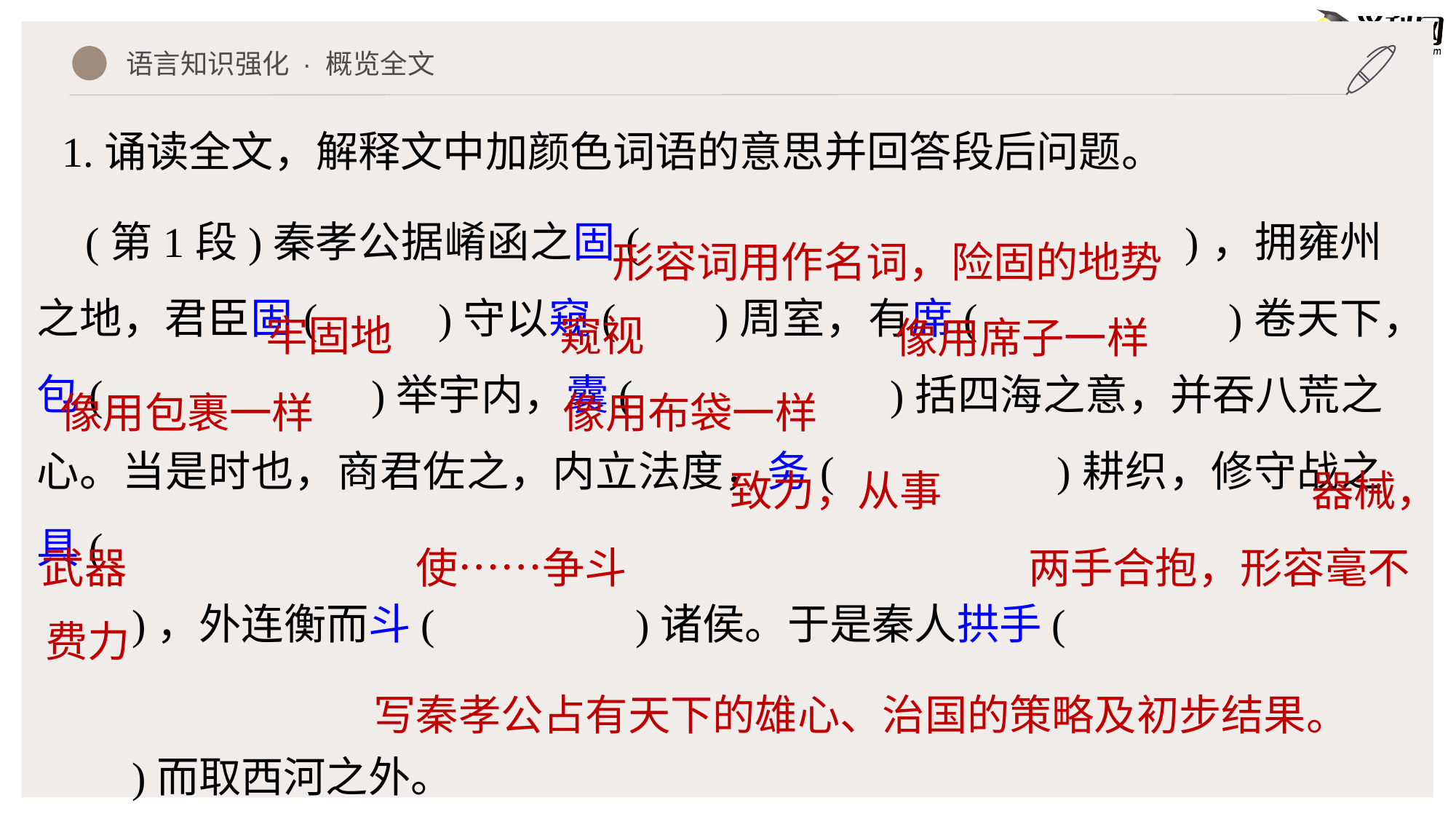

1.诵读全文，解释文中加颜色词语的意思并回答段后问题。
语言知识强化 · 概览全文

    (第1段)秦孝公据崤函之固(                                                  )，拥雍州之地，君臣固(           )守以窥(         )周室，有席(                       )卷天下，包(                         )举宇内，囊(                        )括四海之意，并吞八荒之心。当是时也，商君佐之，内立法度，务(                    )耕织，修守战之具(
 )，外连衡而斗(                   )诸侯。于是秦人拱手(
 )而取西河之外。
请概括段意：_____________________________________________
形容词用作名词，险固的地势
牢固地
窥视
像用席子一样
像用包裹一样
像用布袋一样
致力，从事
器械，
使……争斗
武器
两手合抱，形容毫不
费力
写秦孝公占有天下的雄心、治国的策略及初步结果。